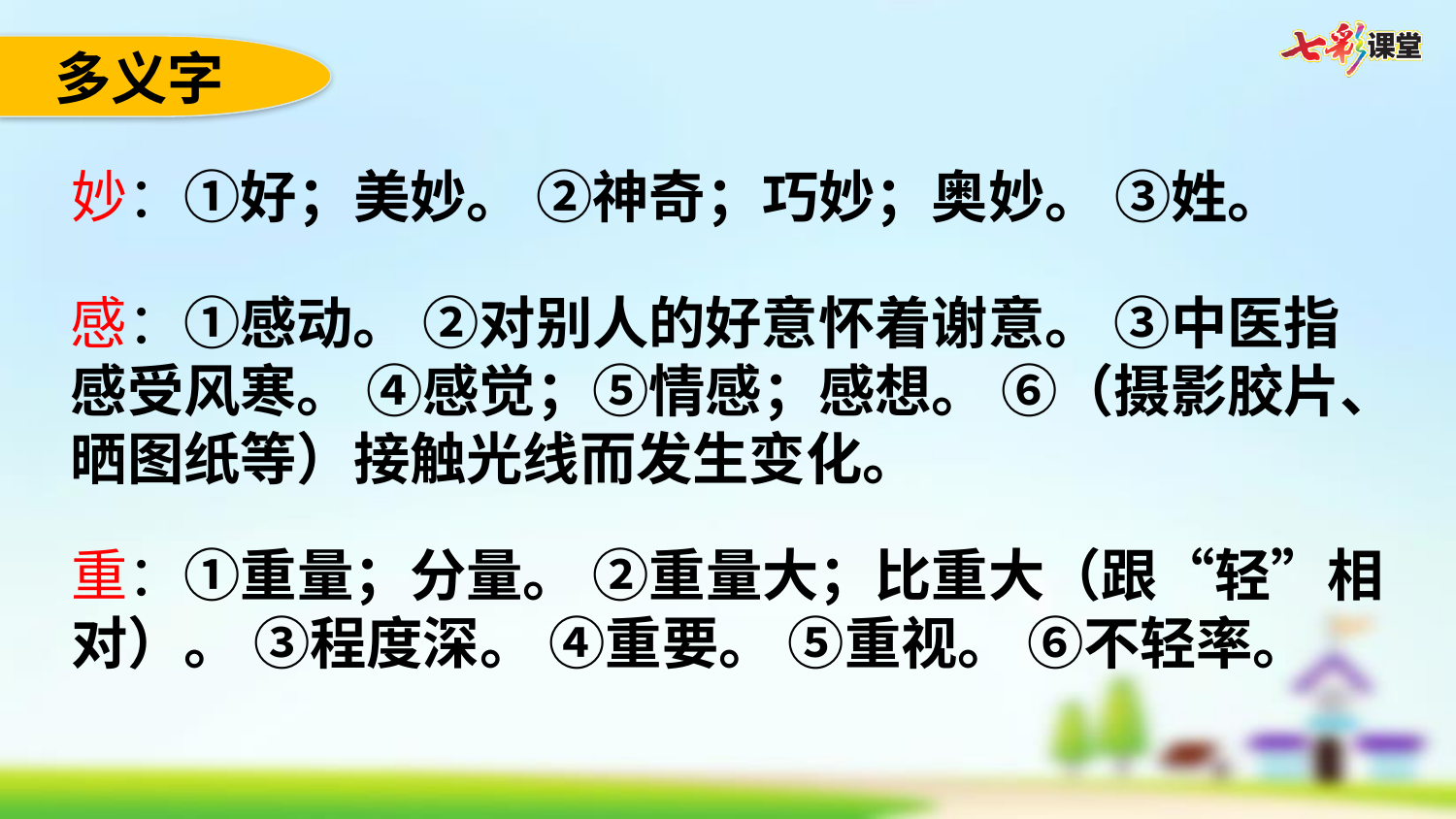

多义字
妙：①好；美妙。 ②神奇；巧妙；奥妙。 ③姓。
感：①感动。 ②对别人的好意怀着谢意。 ③中医指感受风寒。 ④感觉；⑤情感；感想。 ⑥（摄影胶片、晒图纸等）接触光线而发生变化。
重：①重量；分量。 ②重量大；比重大（跟“轻”相对）。 ③程度深。 ④重要。 ⑤重视。 ⑥不轻率。